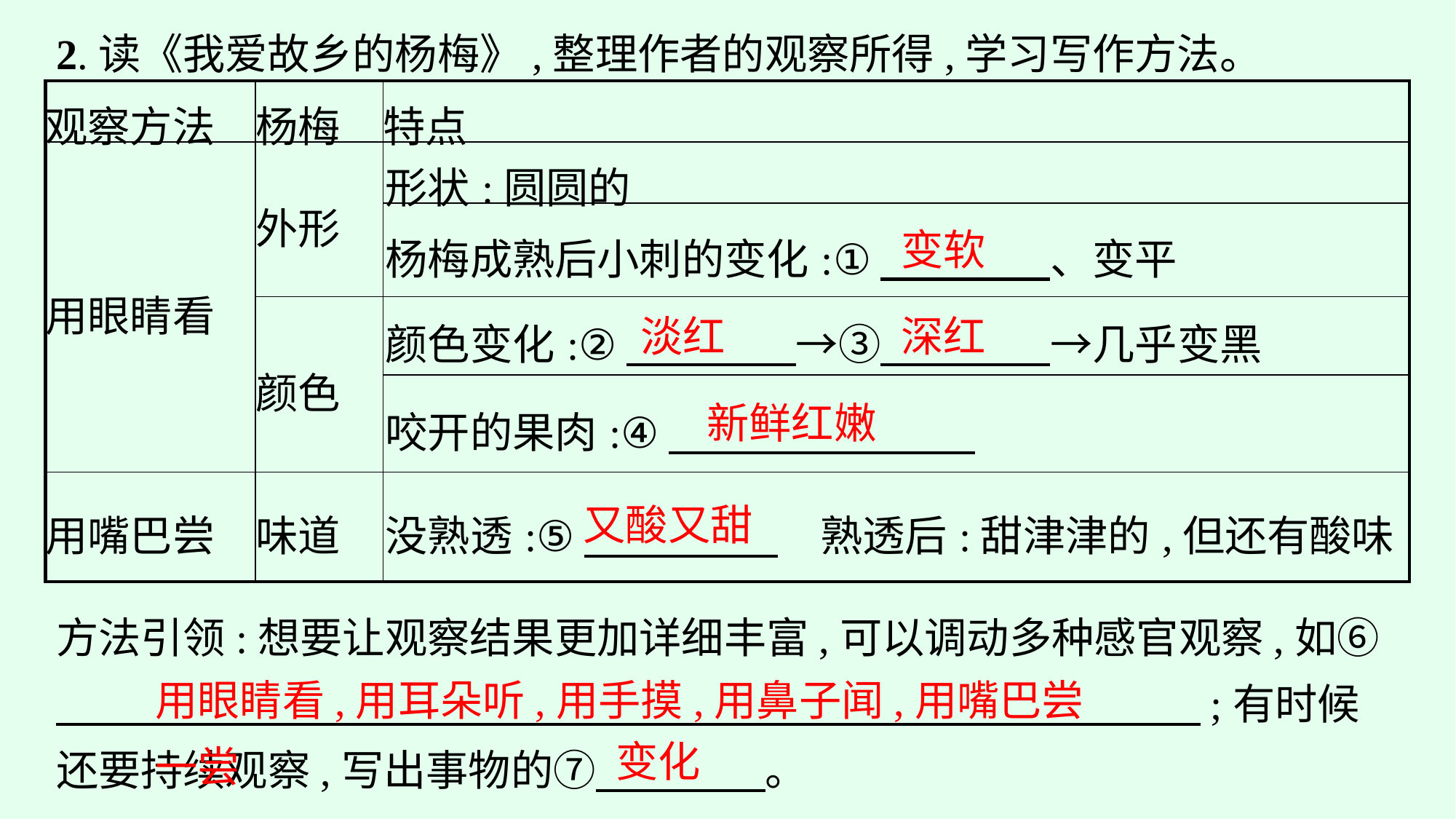

2.读《我爱故乡的杨梅》,整理作者的观察所得,学习写作方法。
| 观察方法 | 杨梅 | 特点 |
| --- | --- | --- |
| 用眼睛看 | 外形 | 形状:圆圆的 |
|  |  | 杨梅成熟后小刺的变化:①　　　　、变平 |
|  | 颜色 | 颜色变化:②　　　　→③　　　　→几乎变黑 |
|  |  | 咬开的果肉:④ |
| 用嘴巴尝 | 味道 | 没熟透:⑤　 　熟透后:甜津津的,但还有酸味 |
变软
淡红
深红
新鲜红嫩
又酸又甜
方法引领:想要让观察结果更加详细丰富,可以调动多种感官观察,如⑥　　　　　　　　　　　　　　　　　　　　　　　　　　　;有时候还要持续观察,写出事物的⑦　　　　。
用眼睛看,用耳朵听,用手摸,用鼻子闻,用嘴巴尝一尝
变化